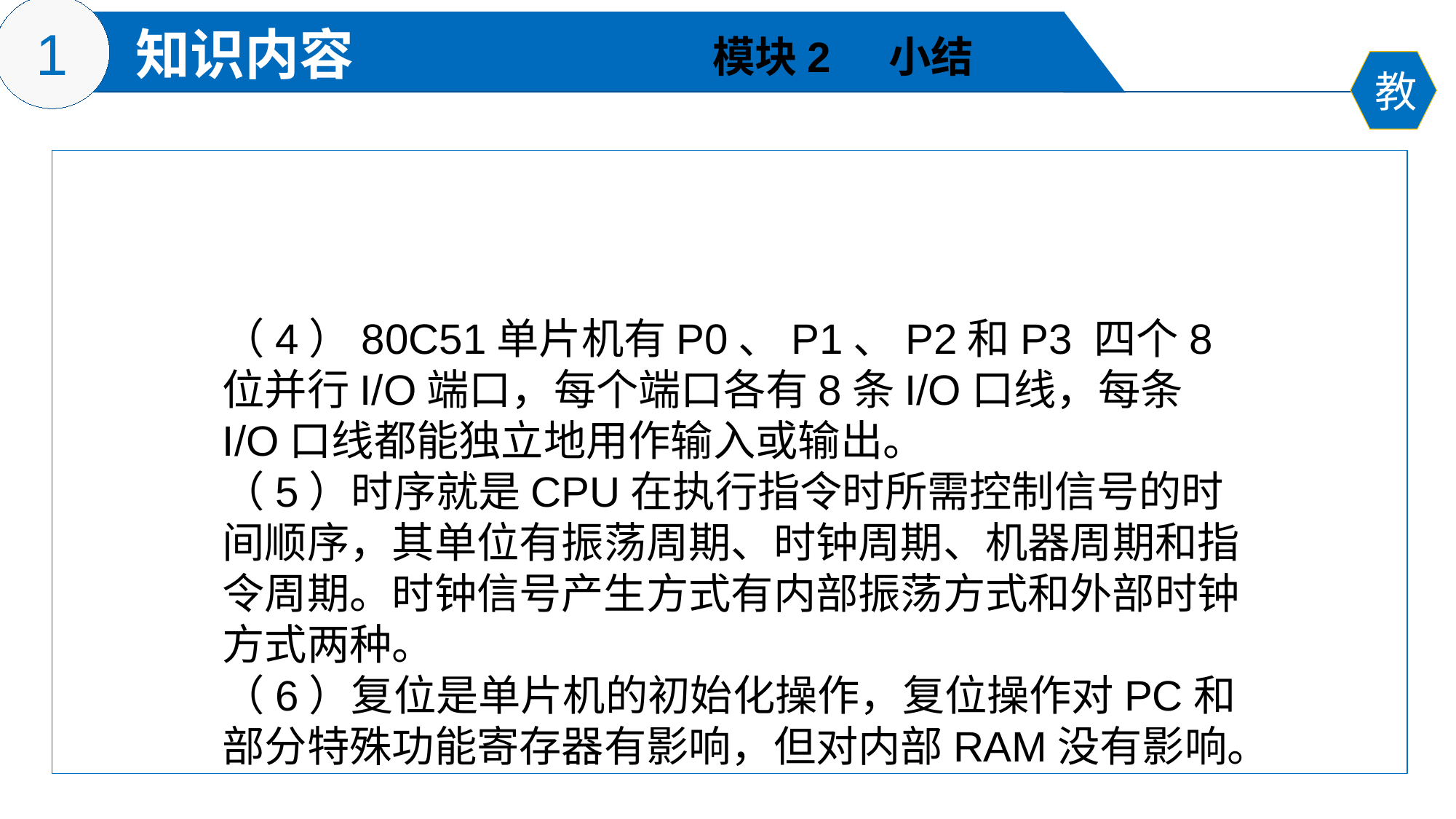

模块2    小结

（4）80C51单片机有P0、P1、P2和P3 四个8位并行I/O端口，每个端口各有8条I/O口线，每条I/O口线都能独立地用作输入或输出。
（5）时序就是CPU在执行指令时所需控制信号的时间顺序，其单位有振荡周期、时钟周期、机器周期和指令周期。时钟信号产生方式有内部振荡方式和外部时钟方式两种。
（6）复位是单片机的初始化操作，复位操作对PC和部分特殊功能寄存器有影响，但对内部RAM没有影响。